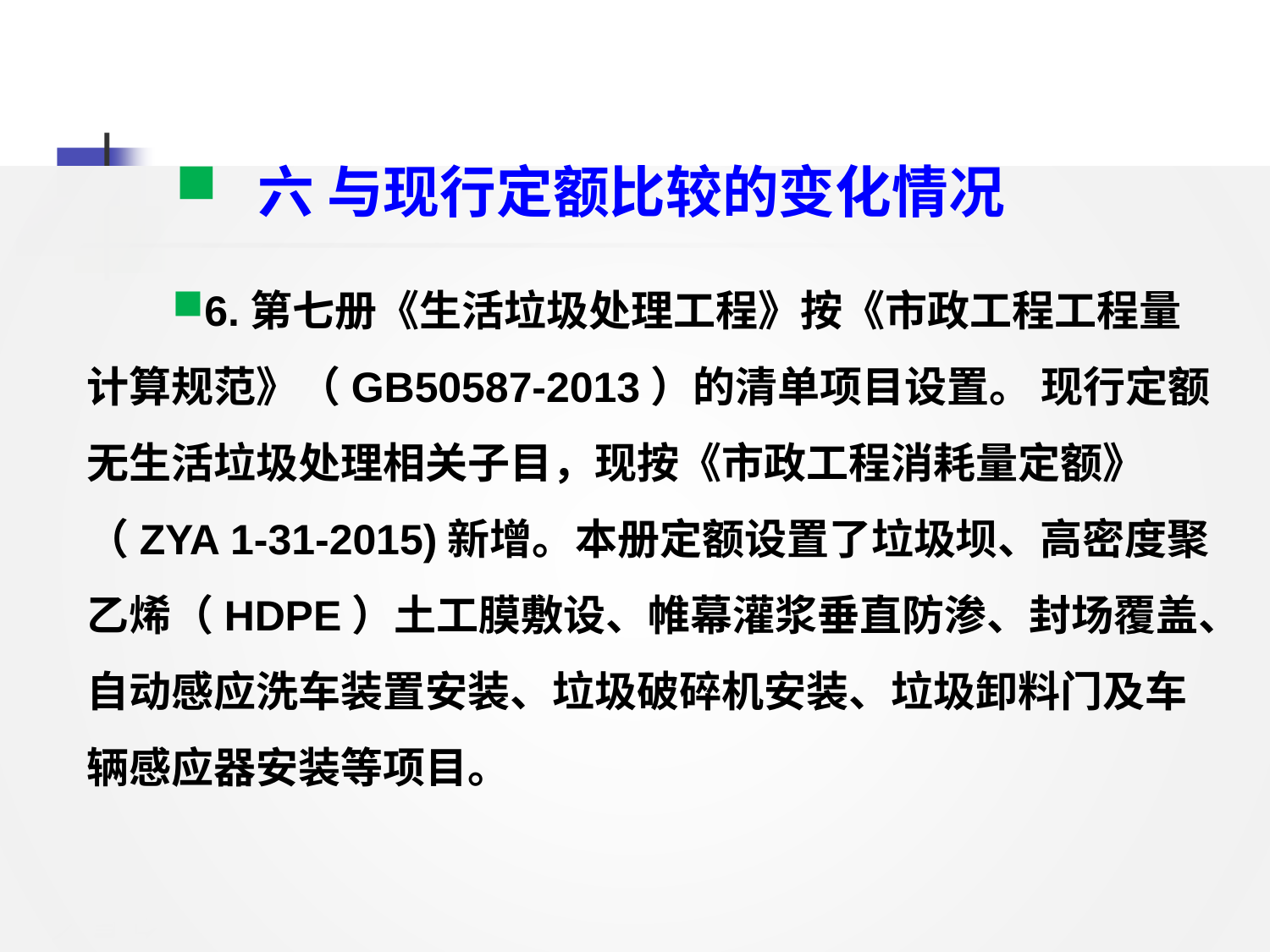

六 与现行定额比较的变化情况
6.第七册《生活垃圾处理工程》按《市政工程工程量计算规范》（GB50587-2013）的清单项目设置。 现行定额无生活垃圾处理相关子目，现按《市政工程消耗量定额》（ZYA 1-31-2015)新增。本册定额设置了垃圾坝、高密度聚乙烯（HDPE）土工膜敷设、帷幕灌浆垂直防渗、封场覆盖、自动感应洗车装置安装、垃圾破碎机安装、垃圾卸料门及车辆感应器安装等项目。